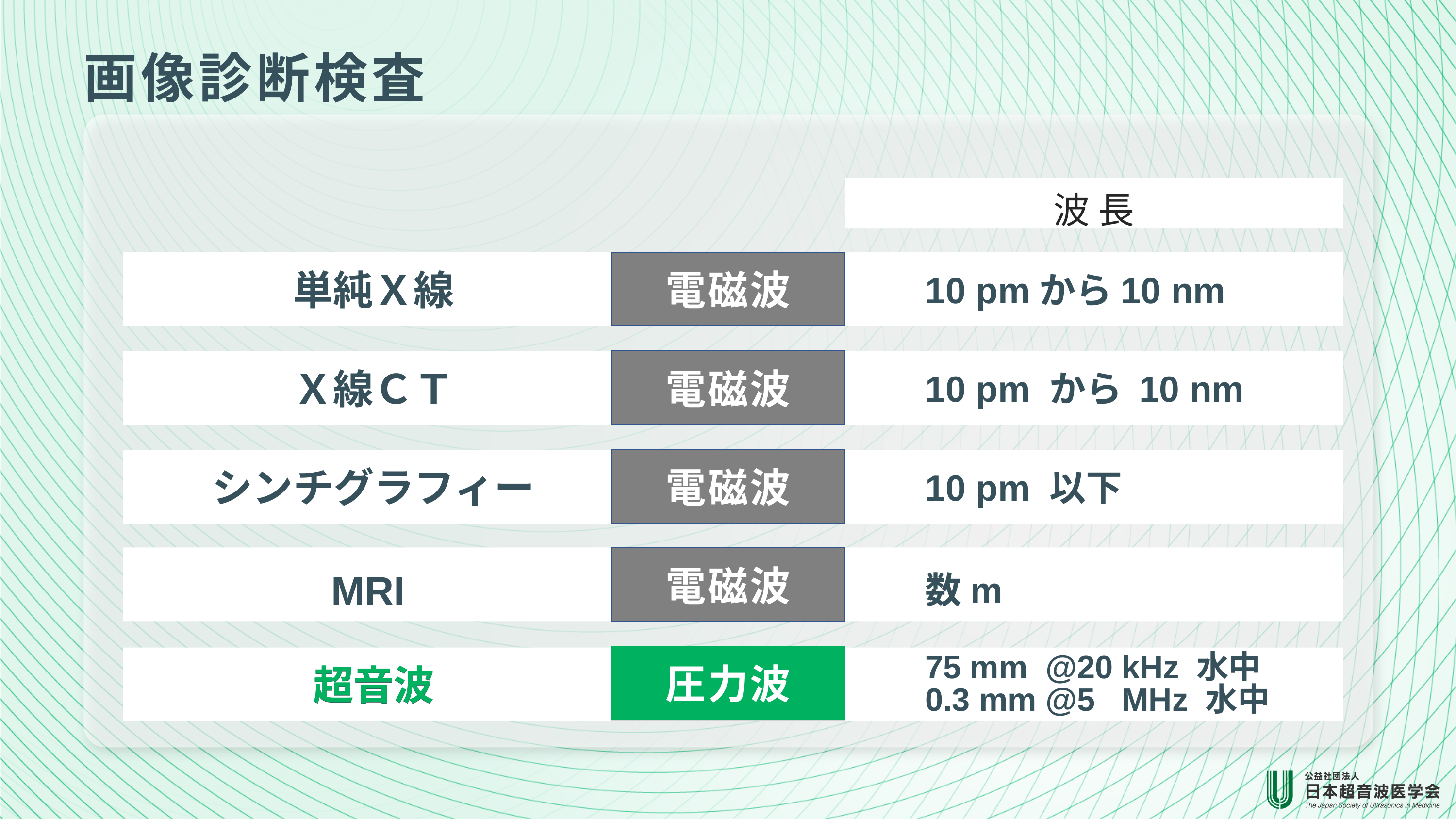

画像診断検査

波 長

電磁波
単純Ｘ線
10 pmから10 nm
電磁波

Ｘ線ＣＴ
10 pm から 10 nm
電磁波

シンチグラフィー
10 pm 以下

電磁波
MRI
数m
圧力波
圧力波

75 mm  @20 kHz 水中
0.3 mm @5   MHz 水中
超音波
超音波